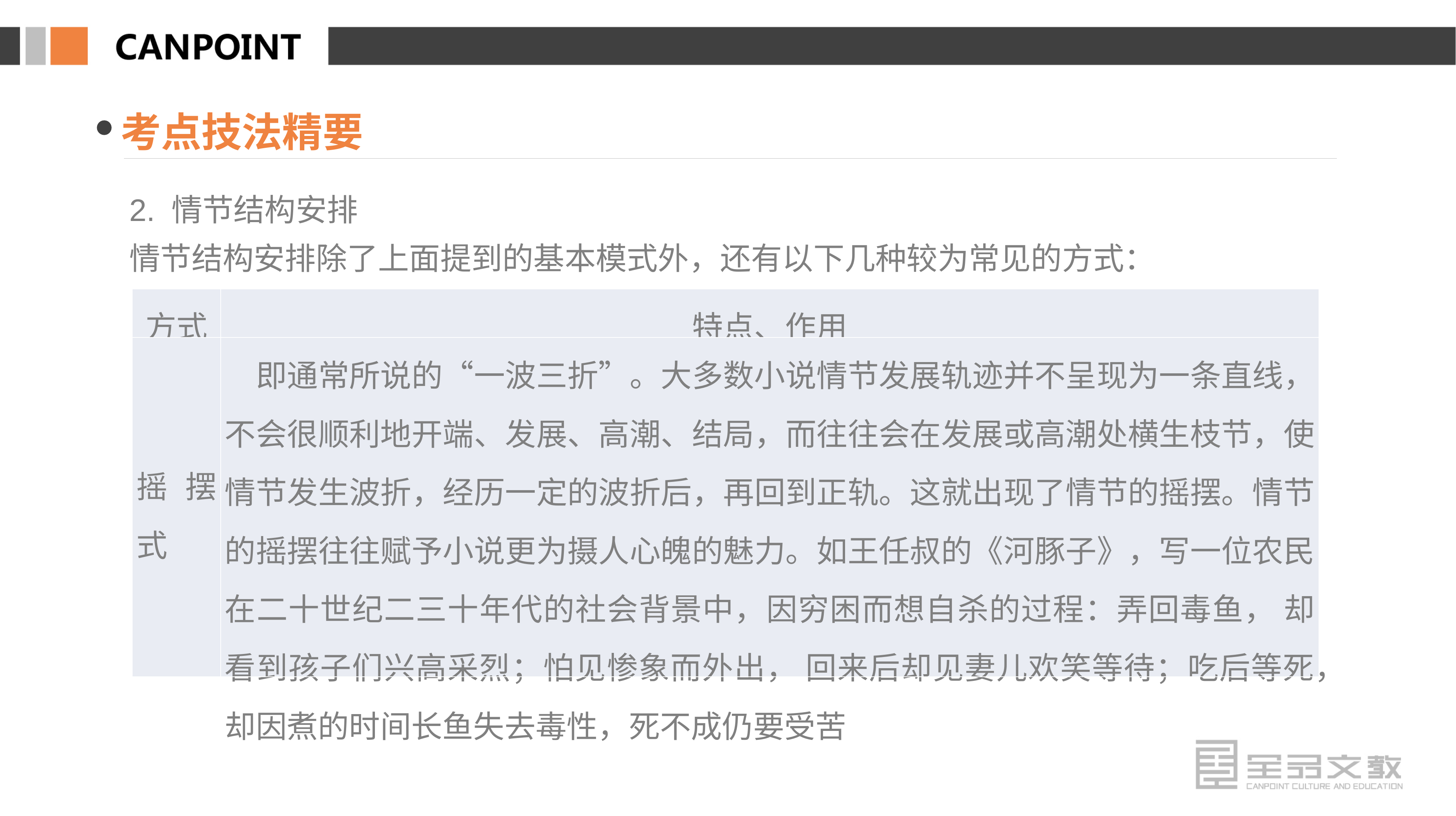

考点技法精要

2. 情节结构安排
情节结构安排除了上面提到的基本模式外，还有以下几种较为常见的方式：
| 方式 | 特点、作用 |
| --- | --- |
| 摇摆式 | 即通常所说的“一波三折”。大多数小说情节发展轨迹并不呈现为一条直线，不会很顺利地开端、发展、高潮、结局，而往往会在发展或高潮处横生枝节，使情节发生波折，经历一定的波折后，再回到正轨。这就出现了情节的摇摆。情节的摇摆往往赋予小说更为摄人心魄的魅力。如王任叔的《河豚子》，写一位农民在二十世纪二三十年代的社会背景中，因穷困而想自杀的过程：弄回毒鱼， 却看到孩子们兴高采烈；怕见惨象而外出， 回来后却见妻儿欢笑等待；吃后等死，却因煮的时间长鱼失去毒性，死不成仍要受苦 |